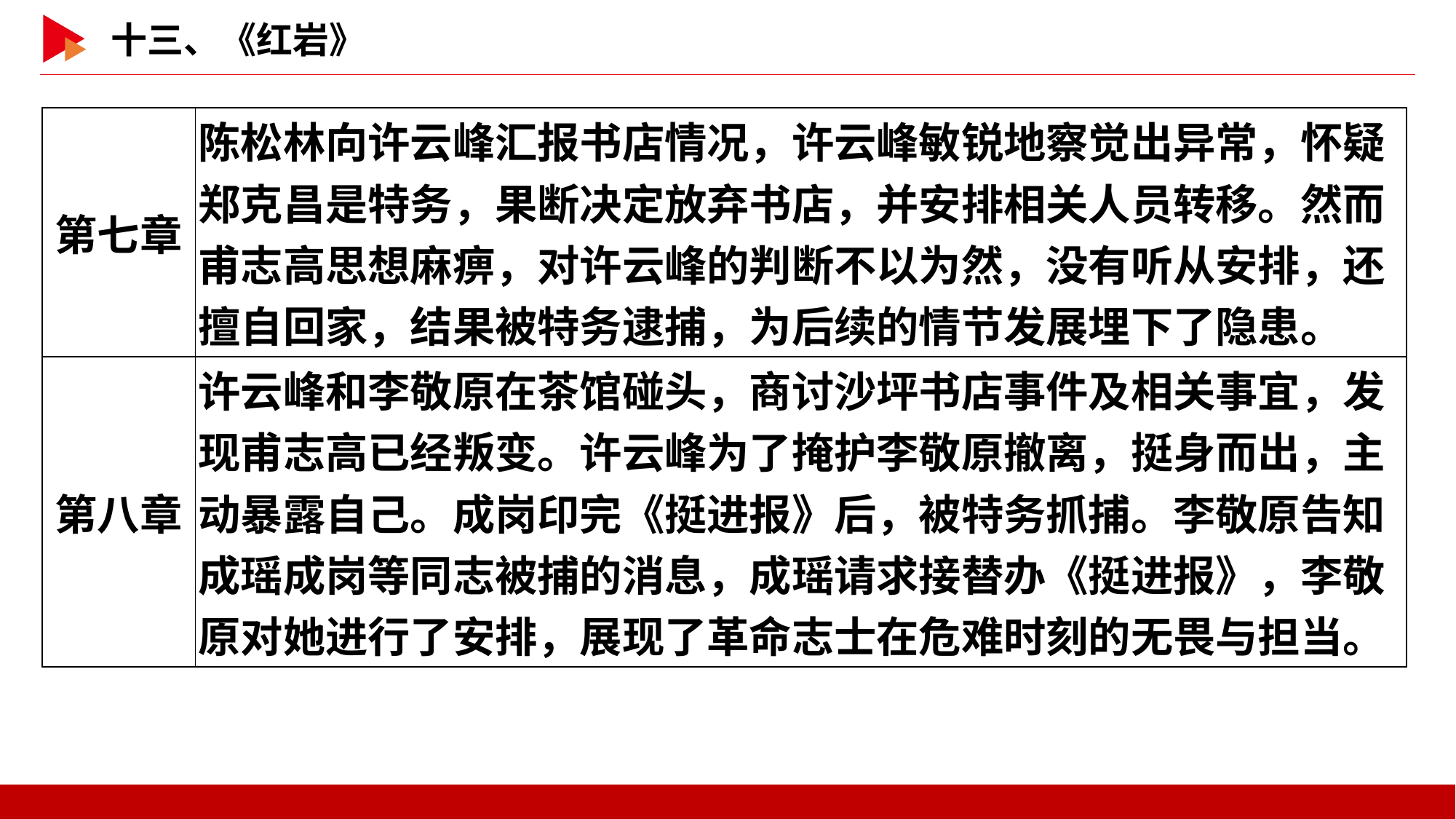

| 第七章 | 陈松林向许云峰汇报书店情况，许云峰敏锐地察觉出异常，怀疑郑克昌是特务，果断决定放弃书店，并安排相关人员转移。然而甫志高思想麻痹，对许云峰的判断不以为然，没有听从安排，还擅自回家，结果被特务逮捕，为后续的情节发展埋下了隐患。 |
| --- | --- |
| 第八章 | 许云峰和李敬原在茶馆碰头，商讨沙坪书店事件及相关事宜，发现甫志高已经叛变。许云峰为了掩护李敬原撤离，挺身而出，主动暴露自己。成岗印完《挺进报》后，被特务抓捕。李敬原告知成瑶成岗等同志被捕的消息，成瑶请求接替办《挺进报》，李敬原对她进行了安排，展现了革命志士在危难时刻的无畏与担当。 |